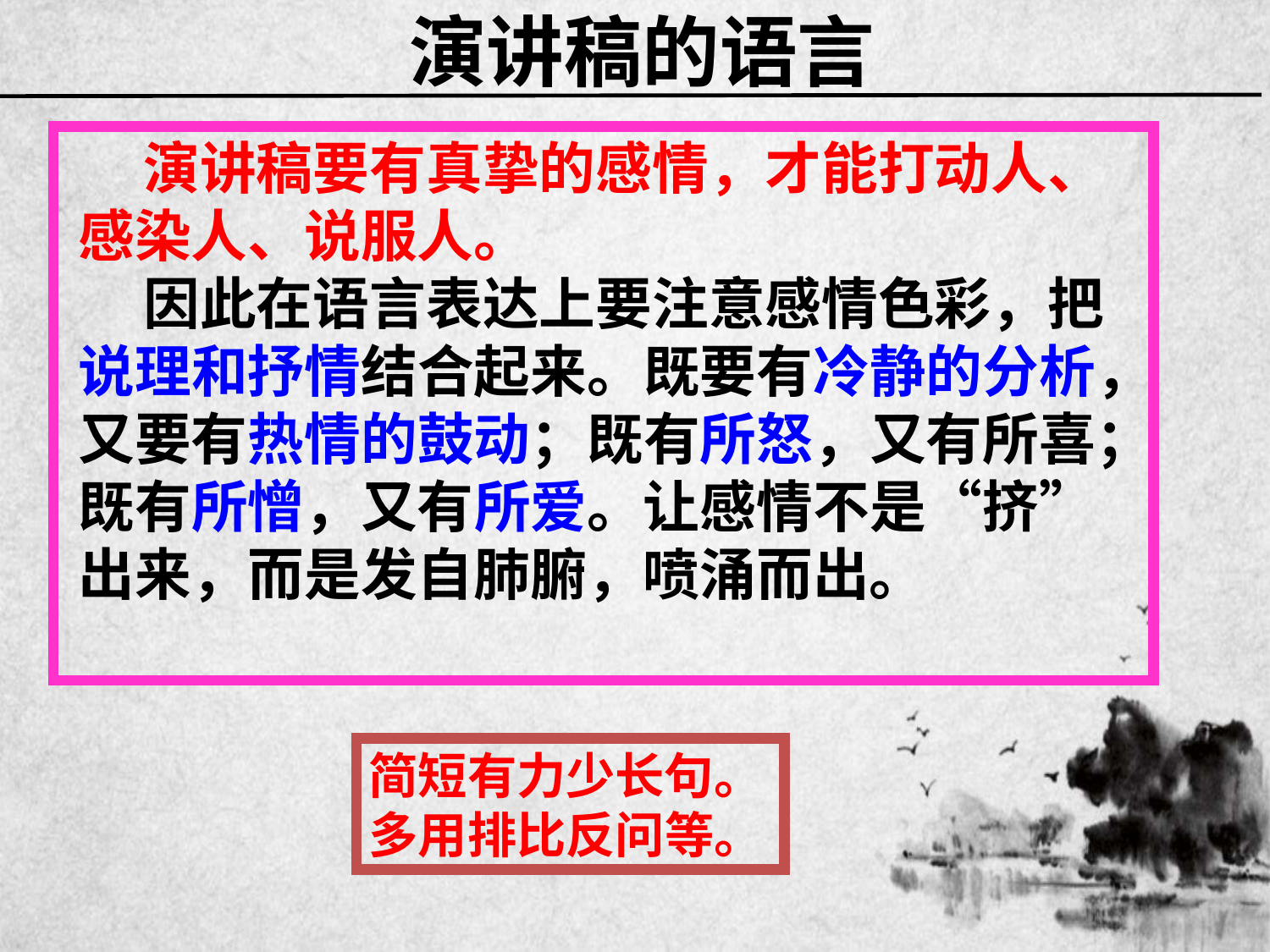

# 演讲稿的语言
    演讲稿要有真挚的感情，才能打动人、感染人、说服人。
    因此在语言表达上要注意感情色彩，把说理和抒情结合起来。既要有冷静的分析，又要有热情的鼓动；既有所怒，又有所喜；既有所憎，又有所爱。让感情不是“挤”出来，而是发自肺腑，喷涌而出。

简短有力少长句。多用排比反问等。